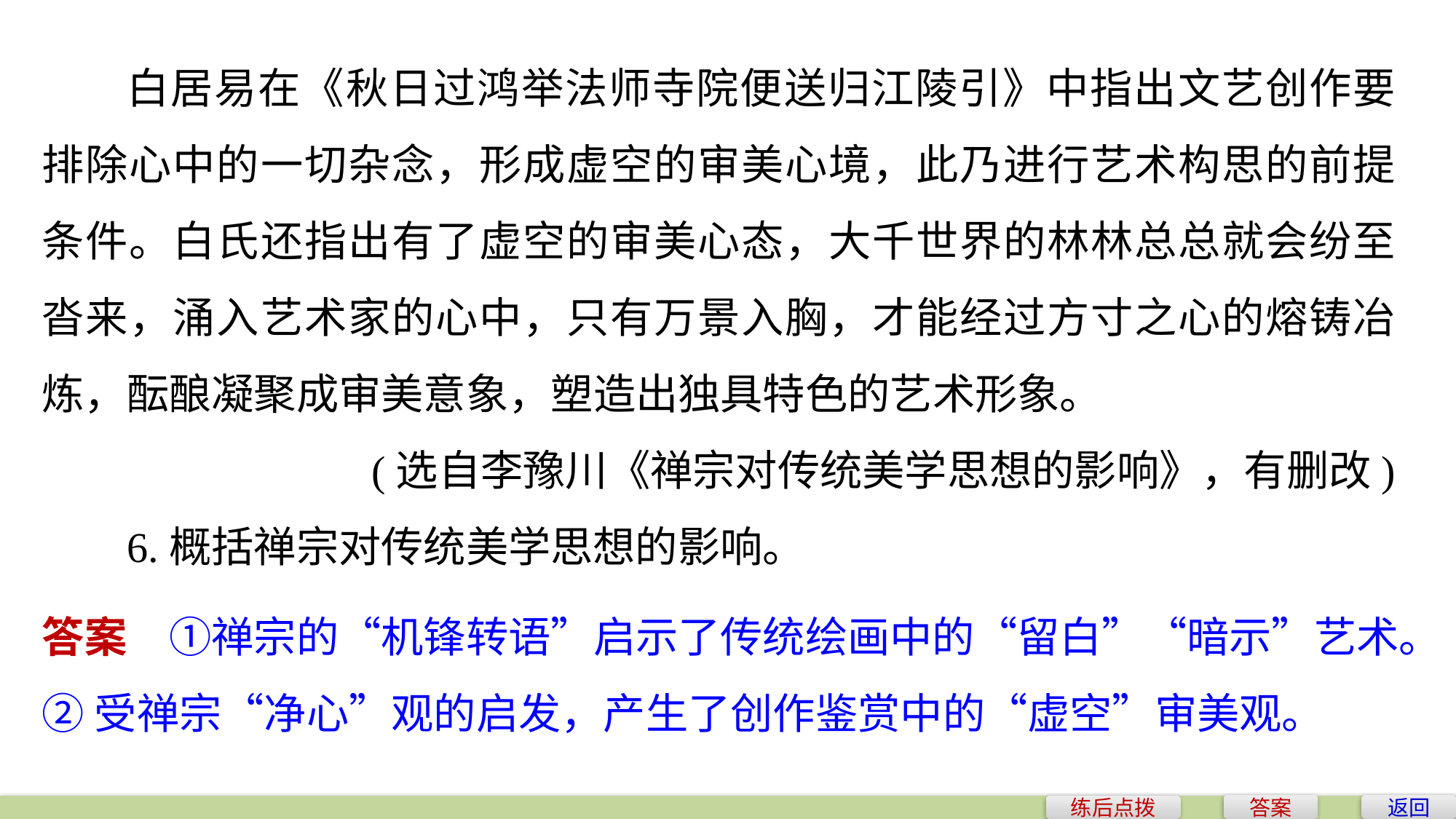

白居易在《秋日过鸿举法师寺院便送归江陵引》中指出文艺创作要排除心中的一切杂念，形成虚空的审美心境，此乃进行艺术构思的前提条件。白氏还指出有了虚空的审美心态，大千世界的林林总总就会纷至沓来，涌入艺术家的心中，只有万景入胸，才能经过方寸之心的熔铸冶炼，酝酿凝聚成审美意象，塑造出独具特色的艺术形象。
(选自李豫川《禅宗对传统美学思想的影响》，有删改)
6.概括禅宗对传统美学思想的影响。
答案　①禅宗的“机锋转语”启示了传统绘画中的“留白”“暗示”艺术。
②受禅宗“净心”观的启发，产生了创作鉴赏中的“虚空”审美观。
答案
返回

练后点拨